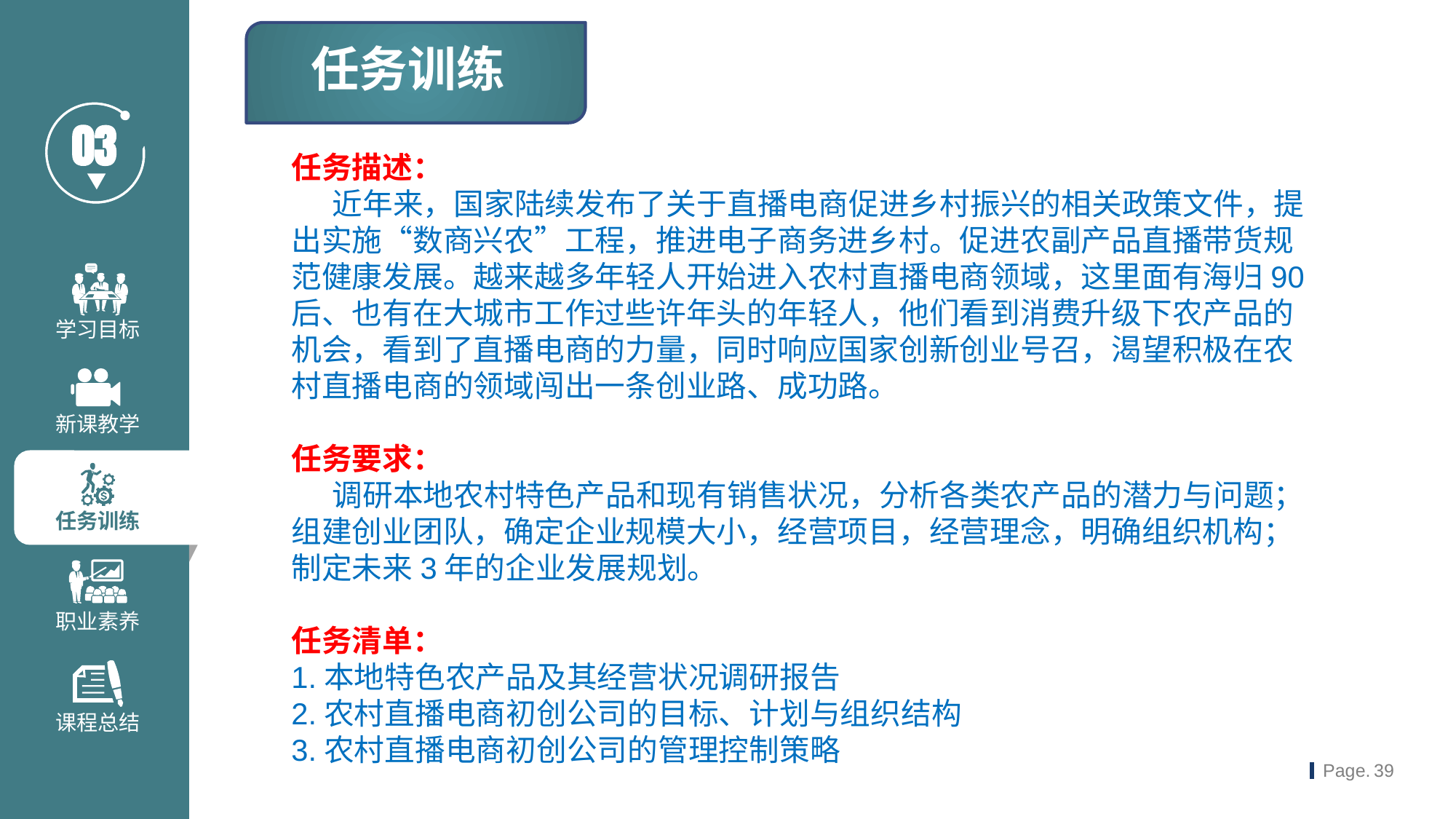

任务训练
任务描述：
     近年来，国家陆续发布了关于直播电商促进乡村振兴的相关政策文件，提出实施“数商兴农”工程，推进电子商务进乡村。促进农副产品直播带货规范健康发展。越来越多年轻人开始进入农村直播电商领域，这里面有海归90后、也有在大城市工作过些许年头的年轻人，他们看到消费升级下农产品的机会，看到了直播电商的力量，同时响应国家创新创业号召，渴望积极在农村直播电商的领域闯出一条创业路、成功路。

任务要求：
     调研本地农村特色产品和现有销售状况，分析各类农产品的潜力与问题；组建创业团队，确定企业规模大小，经营项目，经营理念，明确组织机构；制定未来3年的企业发展规划。

任务清单：
1.本地特色农产品及其经营状况调研报告
2.农村直播电商初创公司的目标、计划与组织结构
3.农村直播电商初创公司的管理控制策略